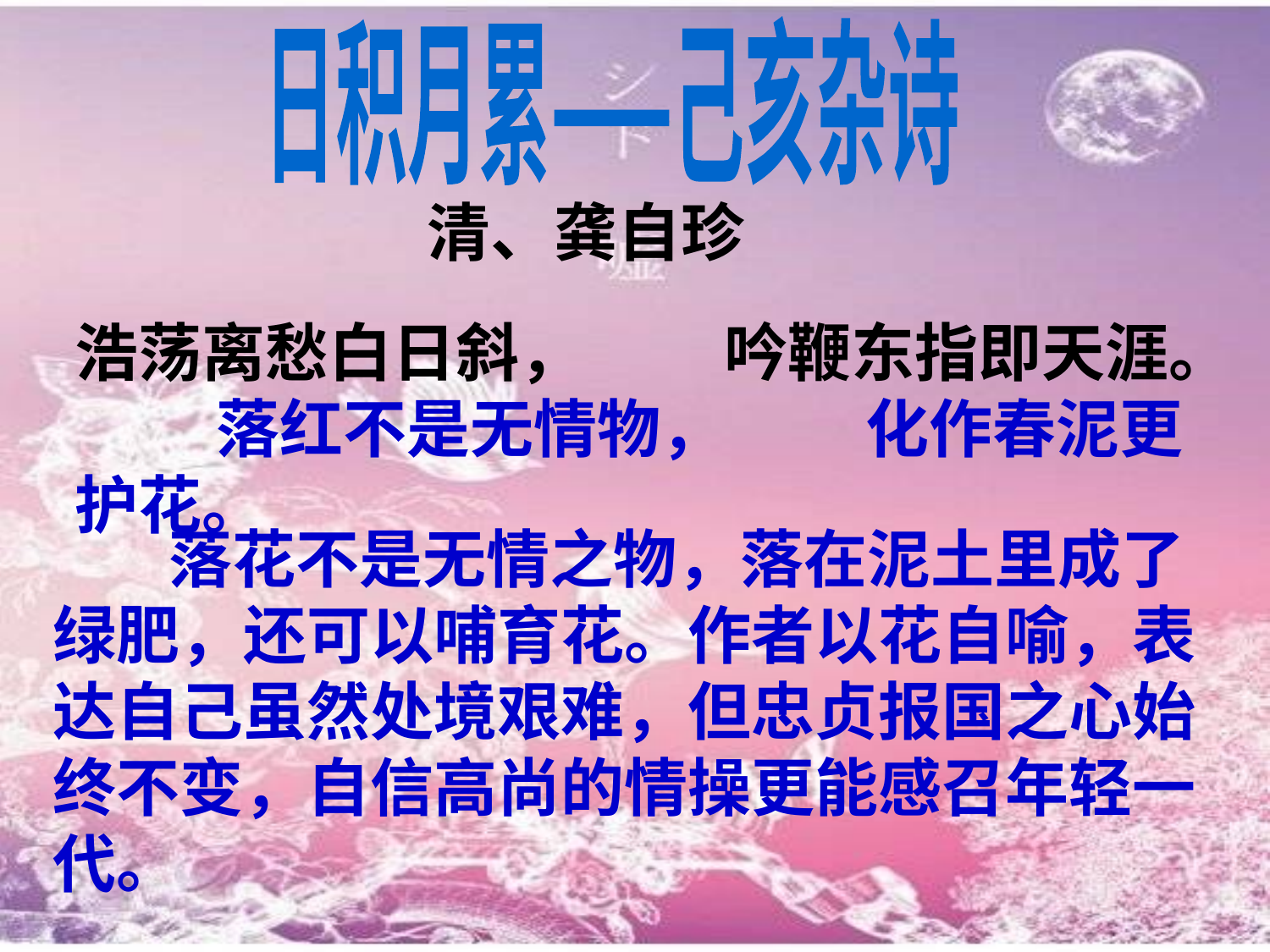

日积月累——己亥杂诗
清、龚自珍
浩荡离愁白日斜， 　　吟鞭东指即天涯。 　　落红不是无情物， 　　化作春泥更护花。
       落花不是无情之物，落在泥土里成了绿肥，还可以哺育花。作者以花自喻，表达自己虽然处境艰难，但忠贞报国之心始终不变，自信高尚的情操更能感召年轻一代。